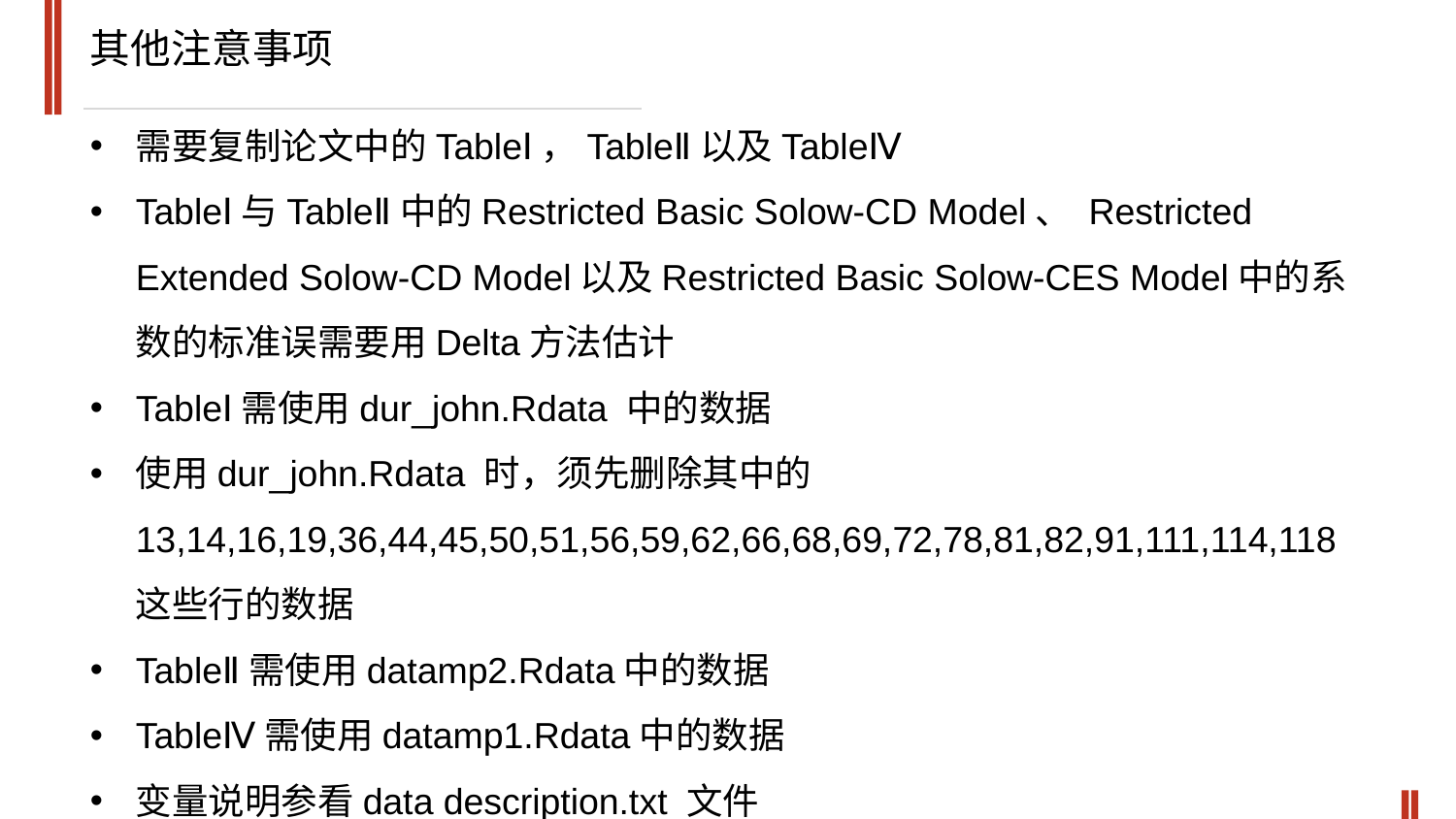

其他注意事项
需要复制论文中的TableⅠ，TableⅡ以及TableⅣ
TableⅠ与TableⅡ中的Restricted Basic Solow-CD Model、 Restricted Extended Solow-CD Model以及Restricted Basic Solow-CES Model中的系数的标准误需要用Delta方法估计
TableⅠ需使用dur_john.Rdata 中的数据
使用dur_john.Rdata 时，须先删除其中的13,14,16,19,36,44,45,50,51,56,59,62,66,68,69,72,78,81,82,91,111,114,118 这些行的数据
TableⅡ需使用datamp2.Rdata中的数据
TableⅣ需使用datamp1.Rdata中的数据
变量说明参看data description.txt 文件